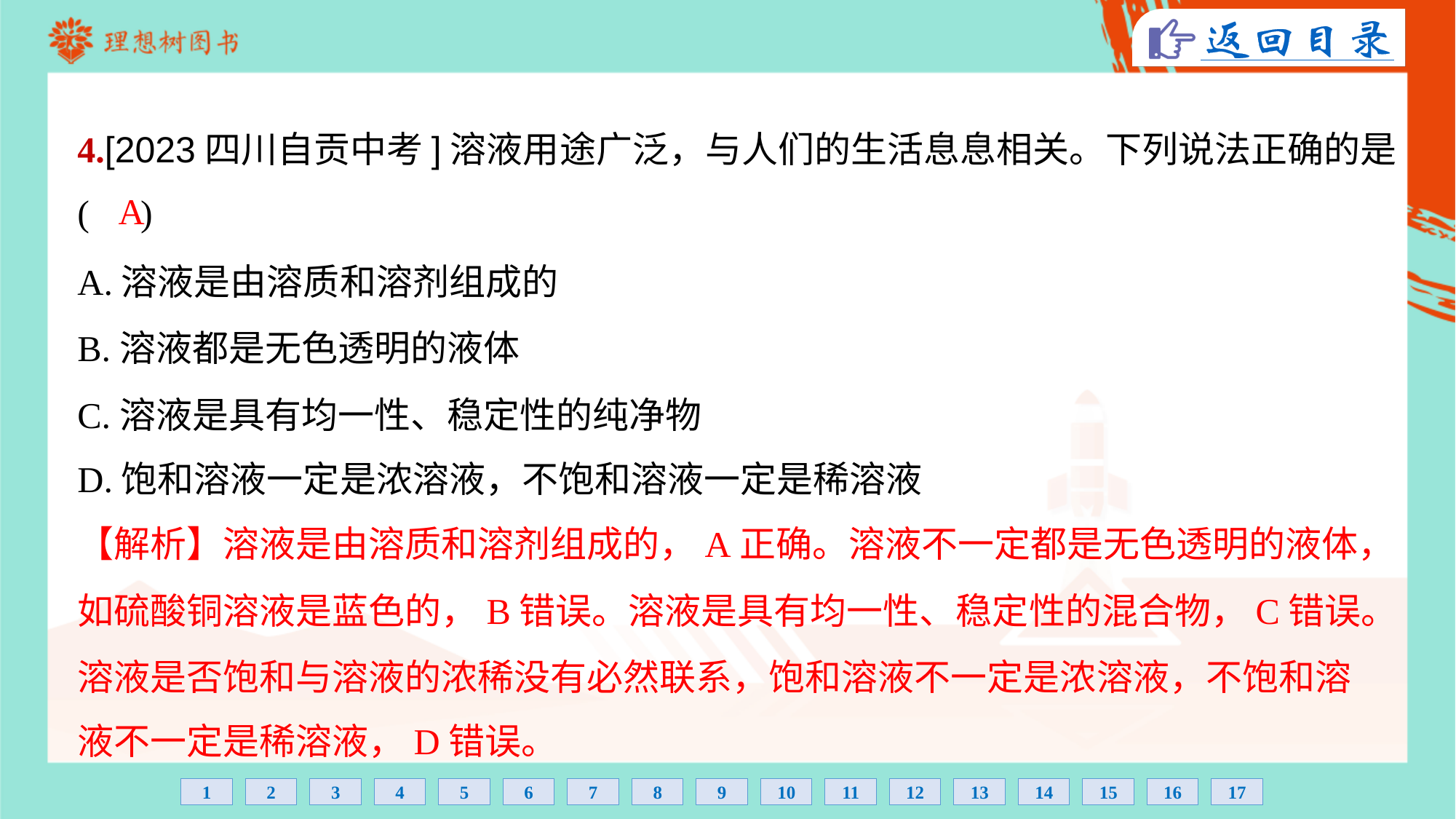

4.[2023四川自贡中考]溶液用途广泛，与人们的生活息息相关。下列说法正确的是
(     )
A
A.溶液是由溶质和溶剂组成的
B.溶液都是无色透明的液体
C.溶液是具有均一性、稳定性的纯净物
D.饱和溶液一定是浓溶液，不饱和溶液一定是稀溶液
【解析】溶液是由溶质和溶剂组成的，A正确。溶液不一定都是无色透明的液体，
如硫酸铜溶液是蓝色的，B错误。溶液是具有均一性、稳定性的混合物，C错误。
溶液是否饱和与溶液的浓稀没有必然联系，饱和溶液不一定是浓溶液，不饱和溶
液不一定是稀溶液，D错误。